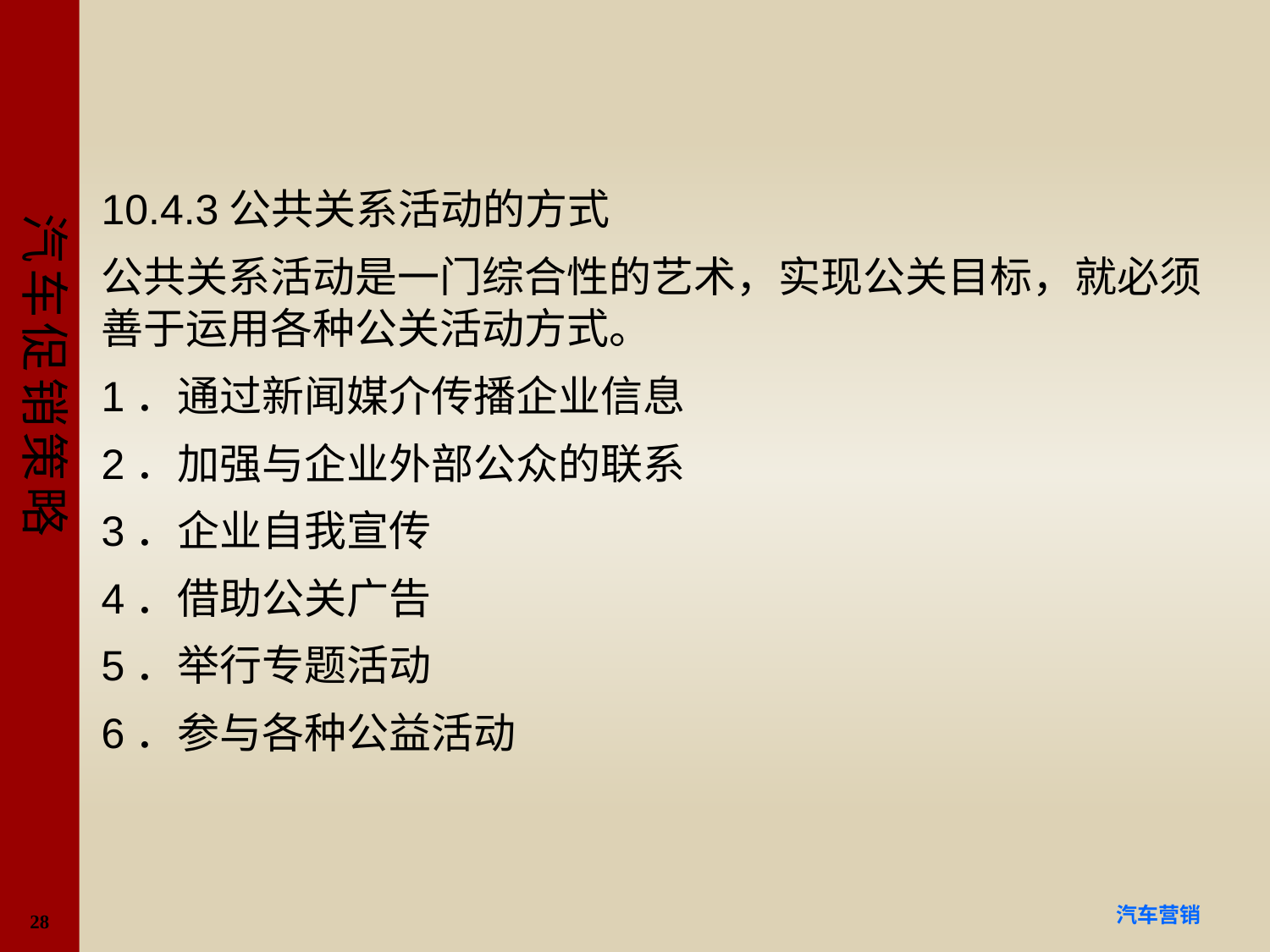

#
10.4.3公共关系活动的方式
公共关系活动是一门综合性的艺术，实现公关目标，就必须善于运用各种公关活动方式。
1．通过新闻媒介传播企业信息
2．加强与企业外部公众的联系
3．企业自我宣传
4．借助公关广告
5．举行专题活动
6．参与各种公益活动

28